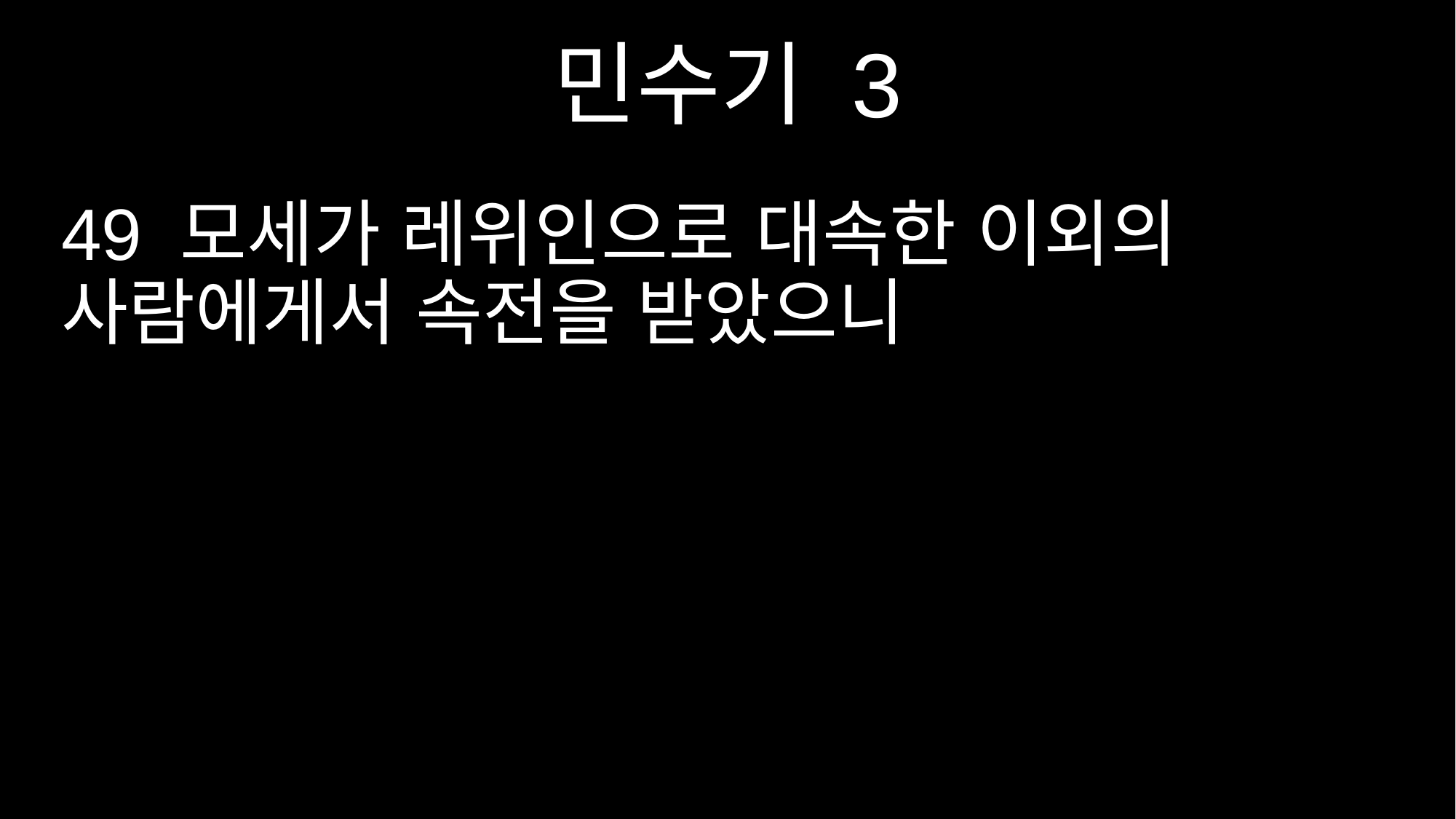

민수기 3
49 모세가 레위인으로 대속한 이외의 사람에게서 속전을 받았으니